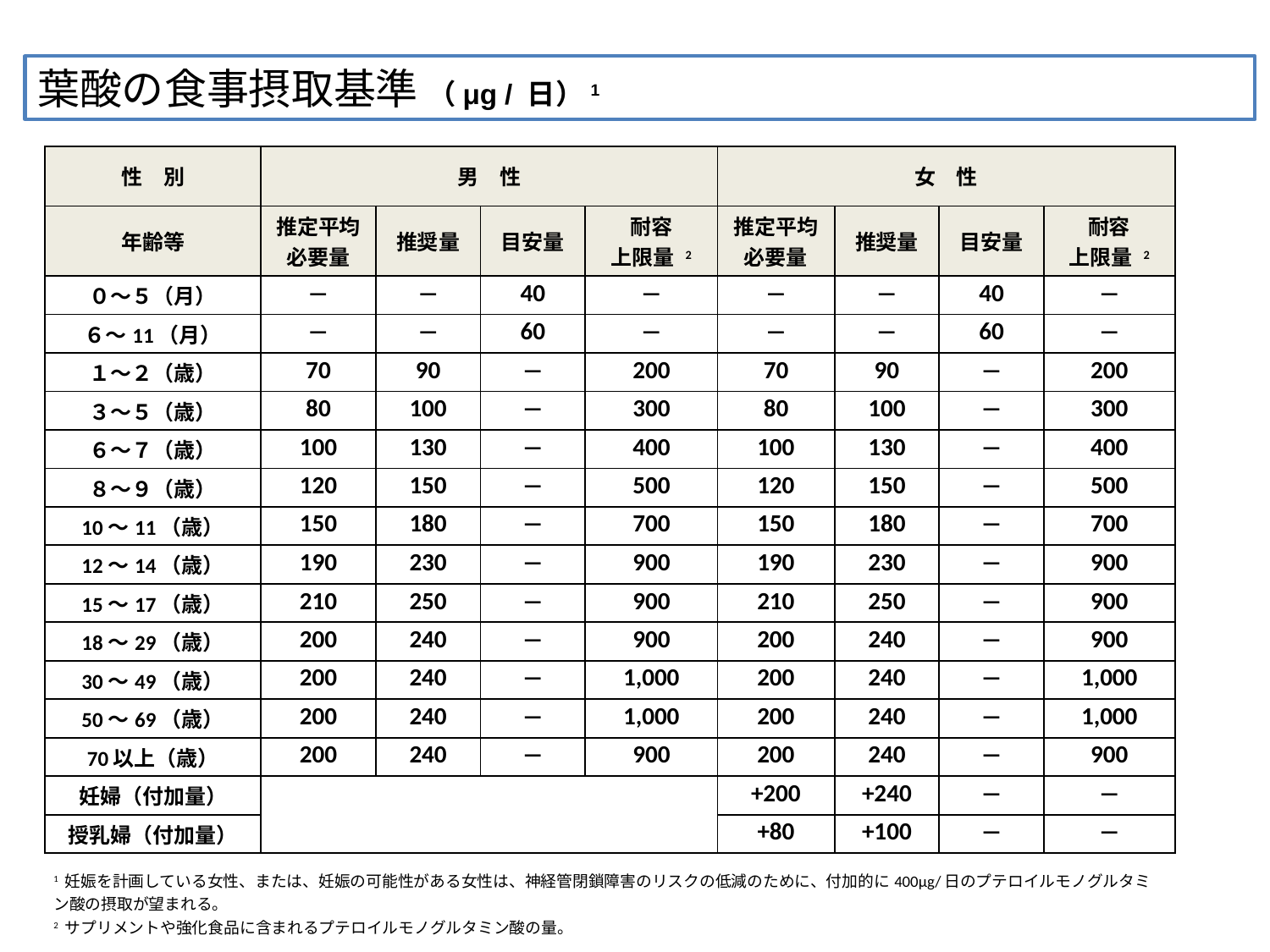

葉酸の食事摂取基準 （μg / 日）1
| 性　別 | 男　性 |  |  |  | 女　性 |  |  |  |
| --- | --- | --- | --- | --- | --- | --- | --- | --- |
| 年齢等 | 推定平均 必要量 | 推奨量 | 目安量 | 耐容 上限量 2 | 推定平均 必要量 | 推奨量 | 目安量 | 耐容 上限量 2 |
| ０～５（月） | ― | ― | 40 | ― | ― | ― | 40 | ― |
| ６～11（月） | ― | ― | 60 | ― | ― | ― | 60 | ― |
| １～２（歳） | 70 | 90 | ― | 200 | 70 | 90 | ― | 200 |
| ３～５（歳） | 80 | 100 | ― | 300 | 80 | 100 | ― | 300 |
| ６～７（歳） | 100 | 130 | ― | 400 | 100 | 130 | ― | 400 |
| ８～９（歳） | 120 | 150 | ― | 500 | 120 | 150 | ― | 500 |
| 10～11（歳） | 150 | 180 | ― | 700 | 150 | 180 | ― | 700 |
| 12～14（歳） | 190 | 230 | ― | 900 | 190 | 230 | ― | 900 |
| 15～17（歳） | 210 | 250 | ― | 900 | 210 | 250 | ― | 900 |
| 18～29（歳） | 200 | 240 | ― | 900 | 200 | 240 | ― | 900 |
| 30～49（歳） | 200 | 240 | ― | 1,000 | 200 | 240 | ― | 1,000 |
| 50～69（歳） | 200 | 240 | ― | 1,000 | 200 | 240 | ― | 1,000 |
| 70以上（歳） | 200 | 240 | ― | 900 | 200 | 240 | ― | 900 |
| 妊婦（付加量） |  |  |  |  | +200 | +240 | ― | ― |
| 授乳婦（付加量） |  |  |  |  | +80 | +100 | ― | ― |
| 1 妊娠を計画している女性、または、妊娠の可能性がある女性は、神経管閉鎖障害のリスクの低減のために、付加的に400µg/日のプテロイルモノグルタミン酸の摂取が望まれる。 2 サプリメントや強化食品に含まれるプテロイルモノグルタミン酸の量。 |  |  |  |  |  |  |  |  |